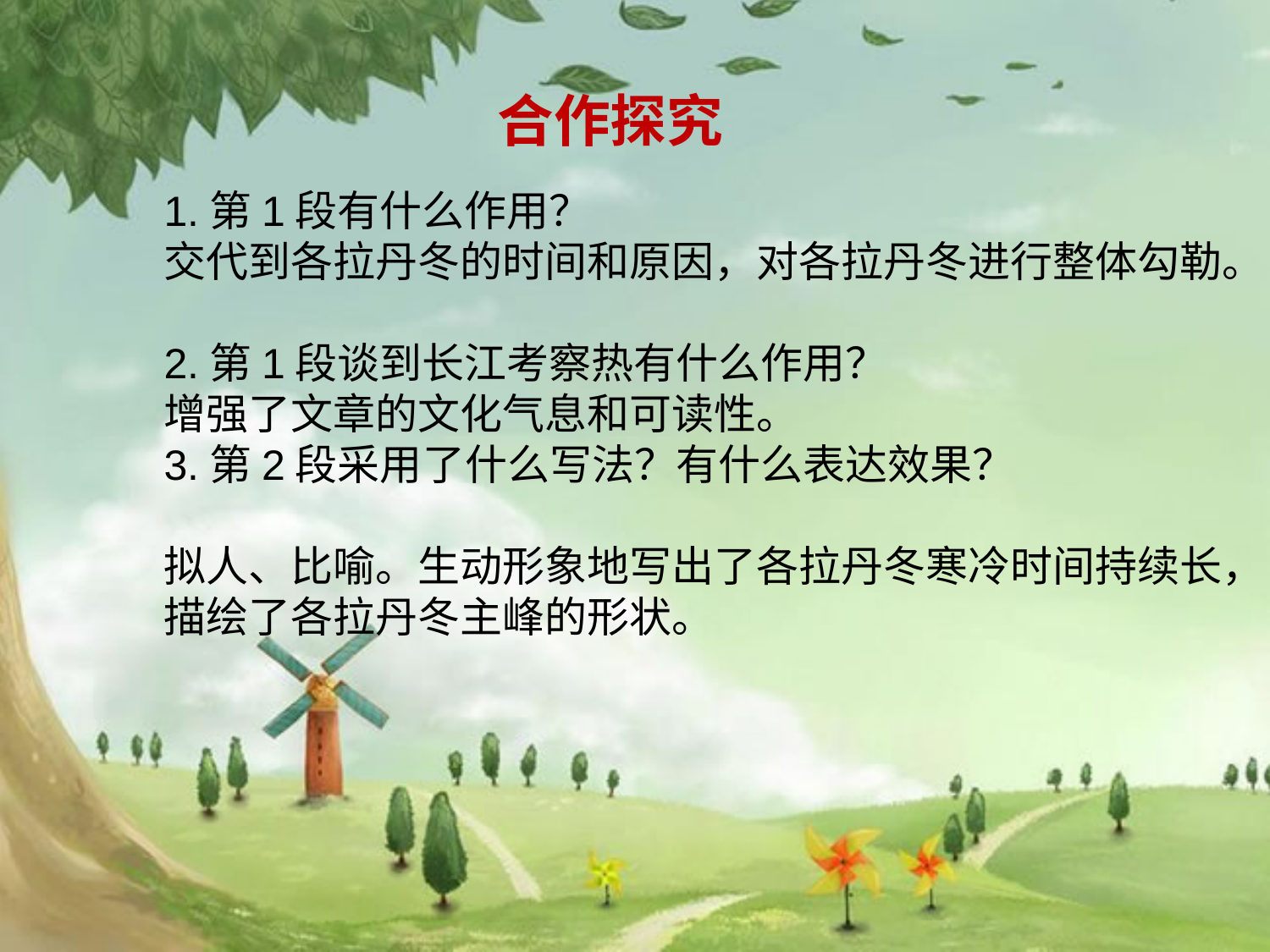

合作探究
1.第1段有什么作用？
交代到各拉丹冬的时间和原因，对各拉丹冬进行整体勾勒。

2.第1段谈到长江考察热有什么作用？
增强了文章的文化气息和可读性。
3.第2段采用了什么写法？有什么表达效果？

拟人、比喻。生动形象地写出了各拉丹冬寒冷时间持续长，描绘了各拉丹冬主峰的形状。